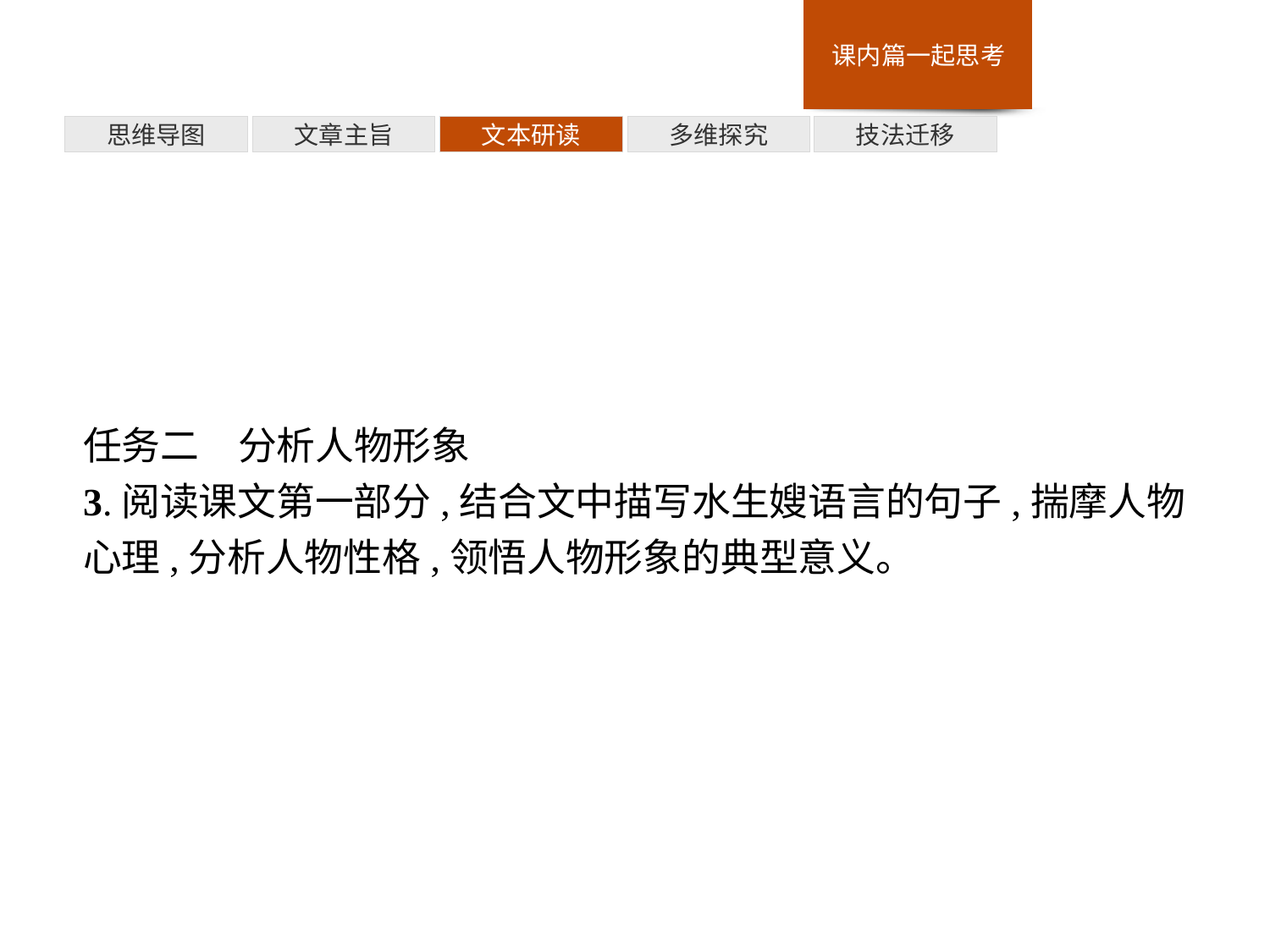

多维探究
思维导图
文章主旨
文本研读
技法迁移
任务二　分析人物形象
3.阅读课文第一部分,结合文中描写水生嫂语言的句子,揣摩人物心理,分析人物性格,领悟人物形象的典型意义。